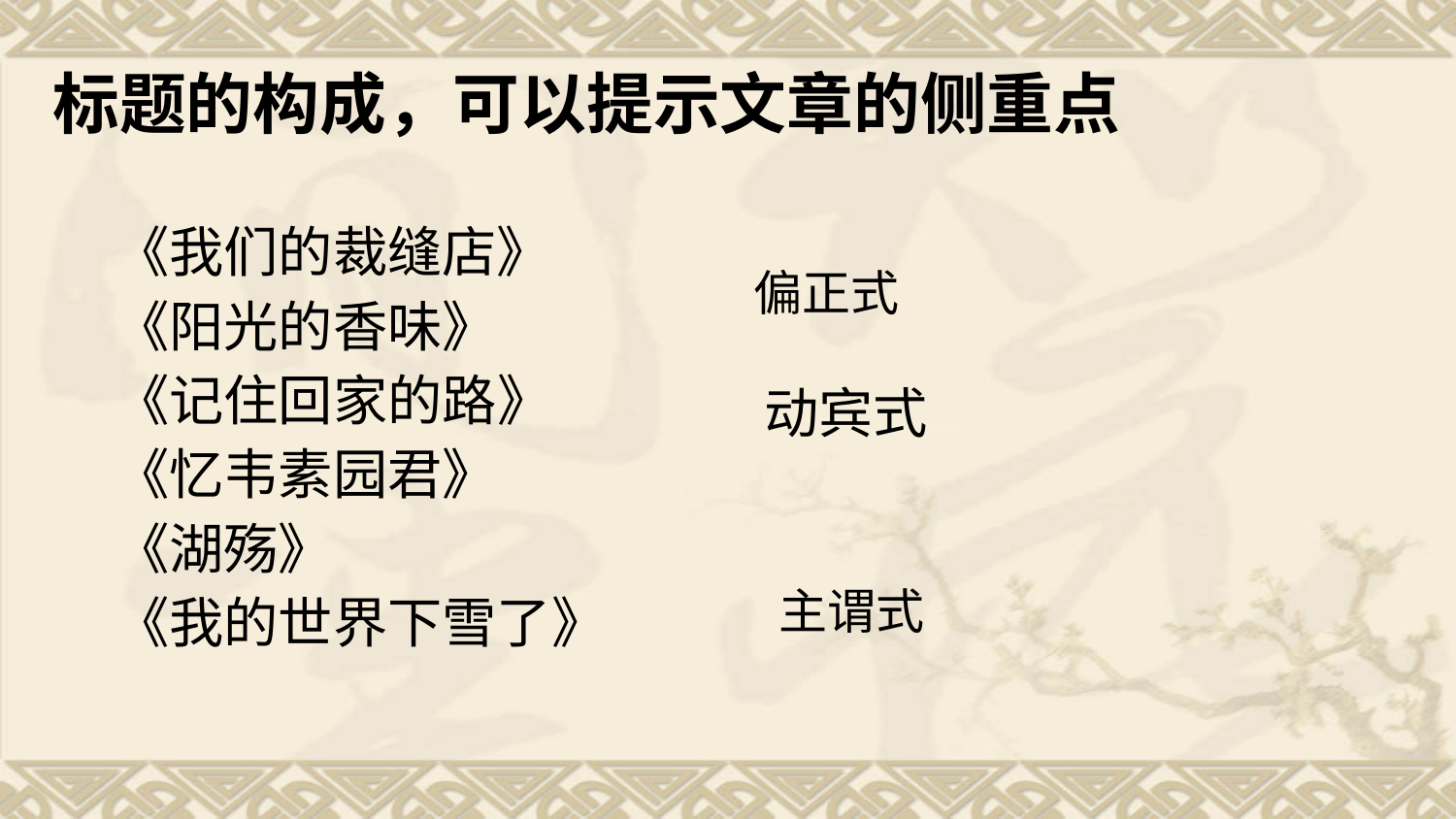

# 标题的构成，可以提示文章的侧重点
《我们的裁缝店》
《阳光的香味》
《记住回家的路》
《忆韦素园君》
《湖殇》
《我的世界下雪了》

偏正式
动宾式
主谓式